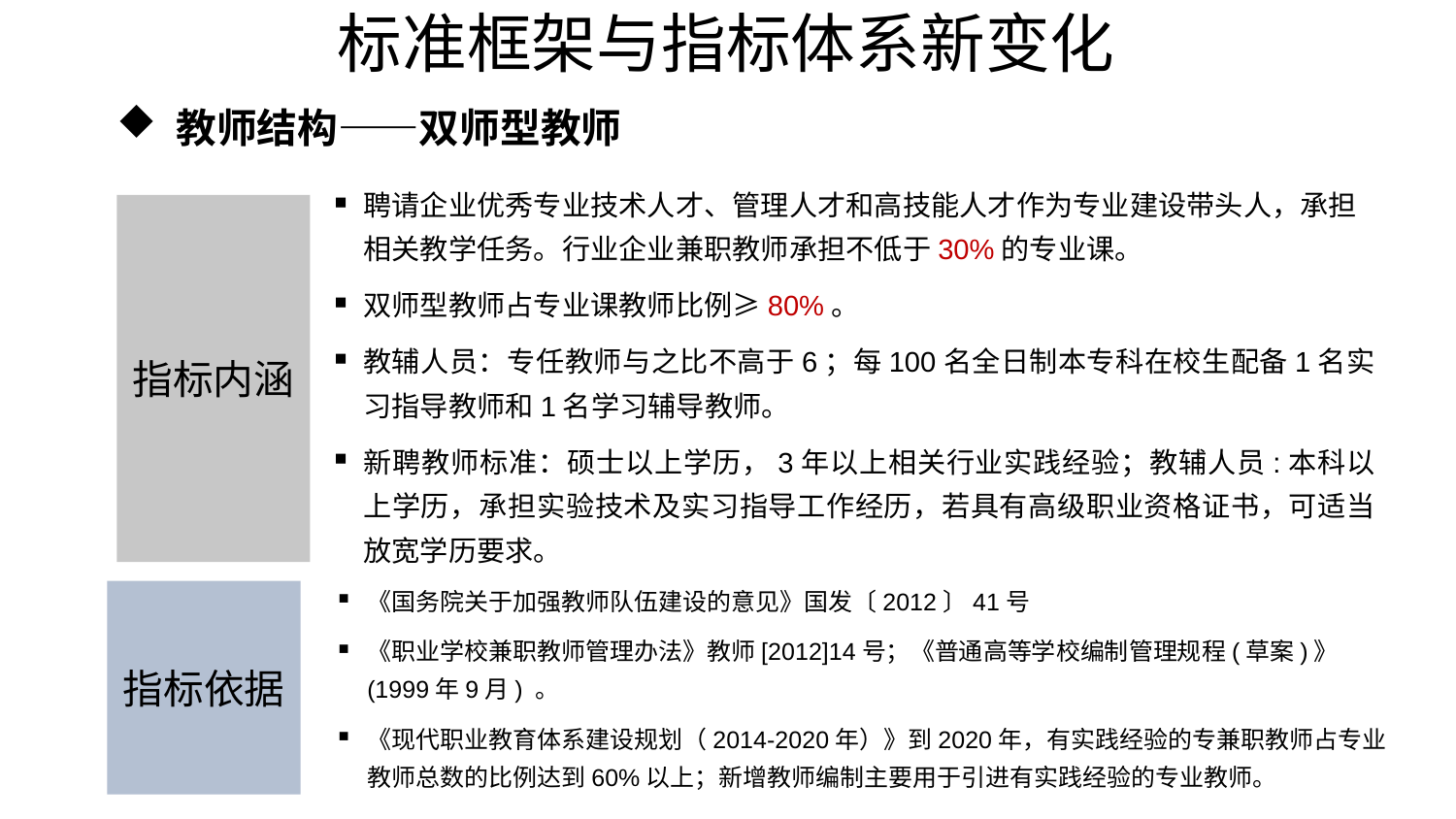

# 标准框架与指标体系新变化
 教师结构——双师型教师
聘请企业优秀专业技术人才、管理人才和高技能人才作为专业建设带头人，承担相关教学任务。行业企业兼职教师承担不低于30%的专业课。
双师型教师占专业课教师比例≥80%。
教辅人员：专任教师与之比不高于6；每100名全日制本专科在校生配备1名实习指导教师和1名学习辅导教师。
新聘教师标准：硕士以上学历，3年以上相关行业实践经验；教辅人员:本科以上学历，承担实验技术及实习指导工作经历，若具有高级职业资格证书，可适当放宽学历要求。
指标内涵
《国务院关于加强教师队伍建设的意见》国发〔2012〕41号
《职业学校兼职教师管理办法》教师[2012]14号；《普通高等学校编制管理规程(草案)》(1999年9月) 。
《现代职业教育体系建设规划（2014-2020年）》到2020年，有实践经验的专兼职教师占专业教师总数的比例达到60%以上；新增教师编制主要用于引进有实践经验的专业教师。
指标依据